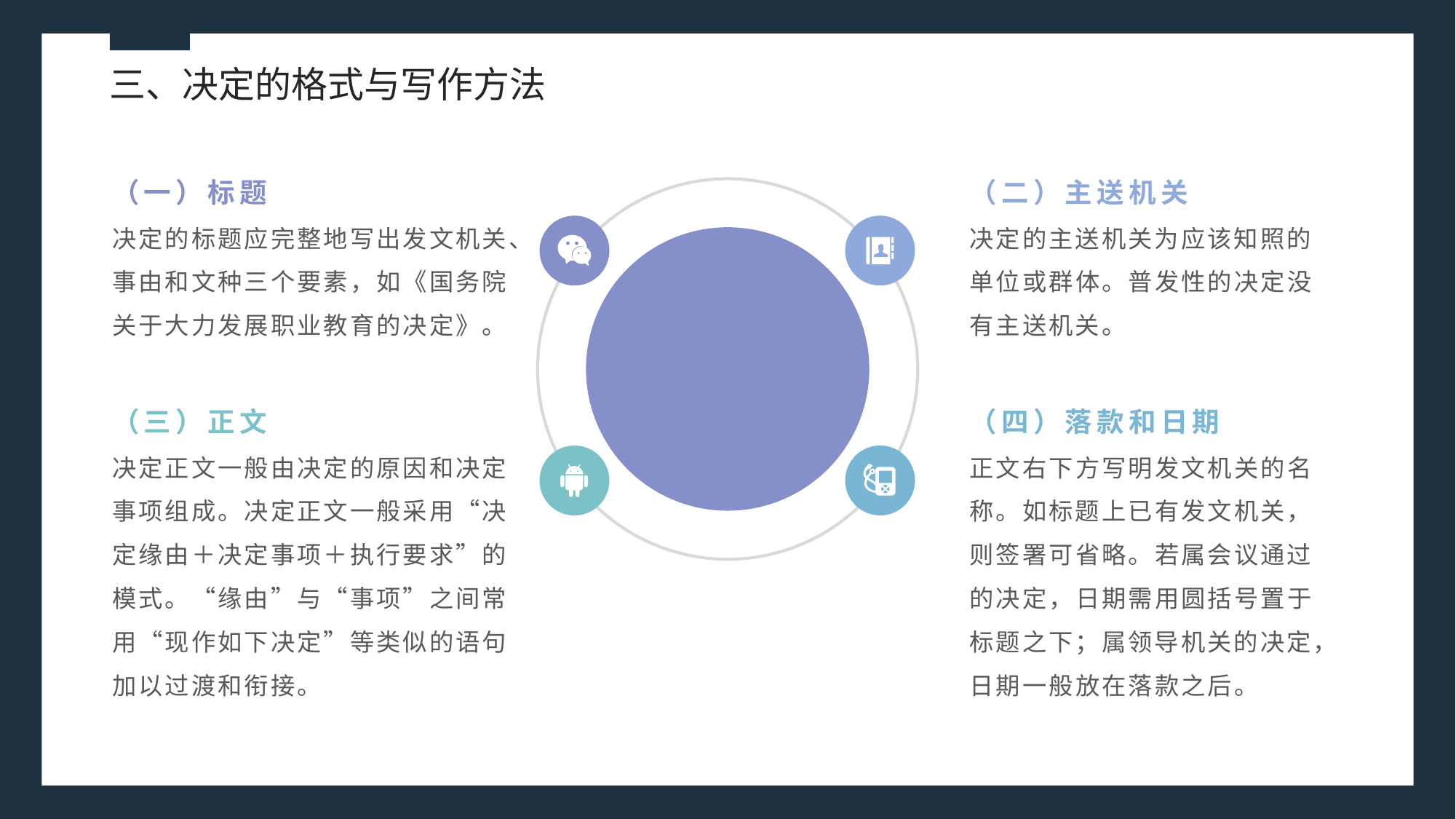

三、决定的格式与写作方法
（一）标题
（二）主送机关

决定的标题应完整地写出发文机关、事由和文种三个要素，如《国务院关于大力发展职业教育的决定》。
决定的主送机关为应该知照的单位或群体。普发性的决定没有主送机关。

（三）正文
（四）落款和日期
决定正文一般由决定的原因和决定事项组成。决定正文一般采用“决定缘由＋决定事项＋执行要求”的模式。“缘由”与“事项”之间常用“现作如下决定”等类似的语句
加以过渡和衔接。
正文右下方写明发文机关的名称。如标题上已有发文机关，则签署可省略。若属会议通过的决定，日期需用圆括号置于标题之下；属领导机关的决定，日期一般放在落款之后。